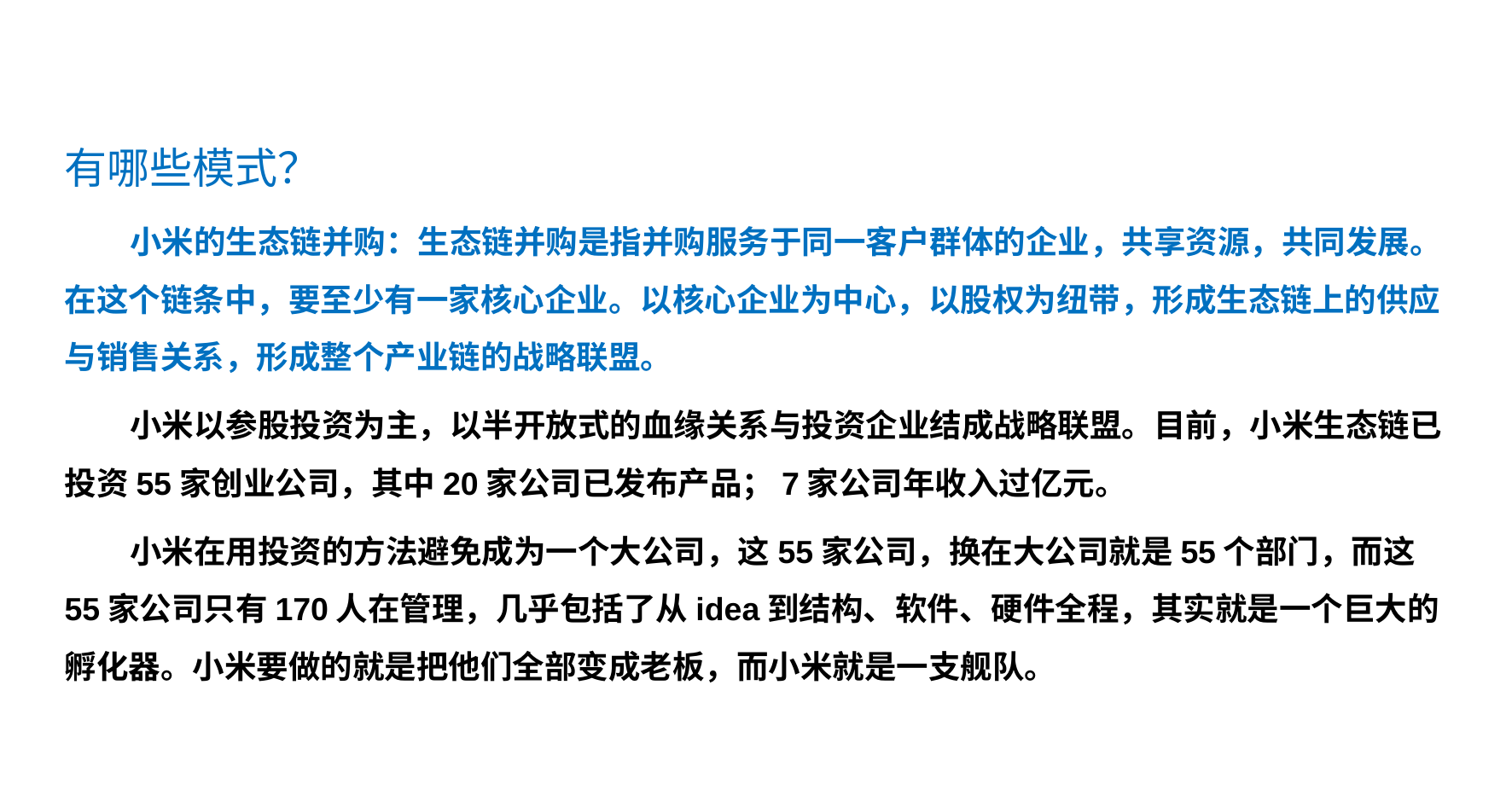

有哪些模式？
        小米的生态链并购：生态链并购是指并购服务于同一客户群体的企业，共享资源，共同发展。在这个链条中，要至少有一家核心企业。以核心企业为中心，以股权为纽带，形成生态链上的供应与销售关系，形成整个产业链的战略联盟。
        小米以参股投资为主，以半开放式的血缘关系与投资企业结成战略联盟。目前，小米生态链已投资55家创业公司，其中20家公司已发布产品；7家公司年收入过亿元。
        小米在用投资的方法避免成为一个大公司，这55家公司，换在大公司就是55个部门，而这55家公司只有170人在管理，几乎包括了从idea到结构、软件、硬件全程，其实就是一个巨大的孵化器。小米要做的就是把他们全部变成老板，而小米就是一支舰队。